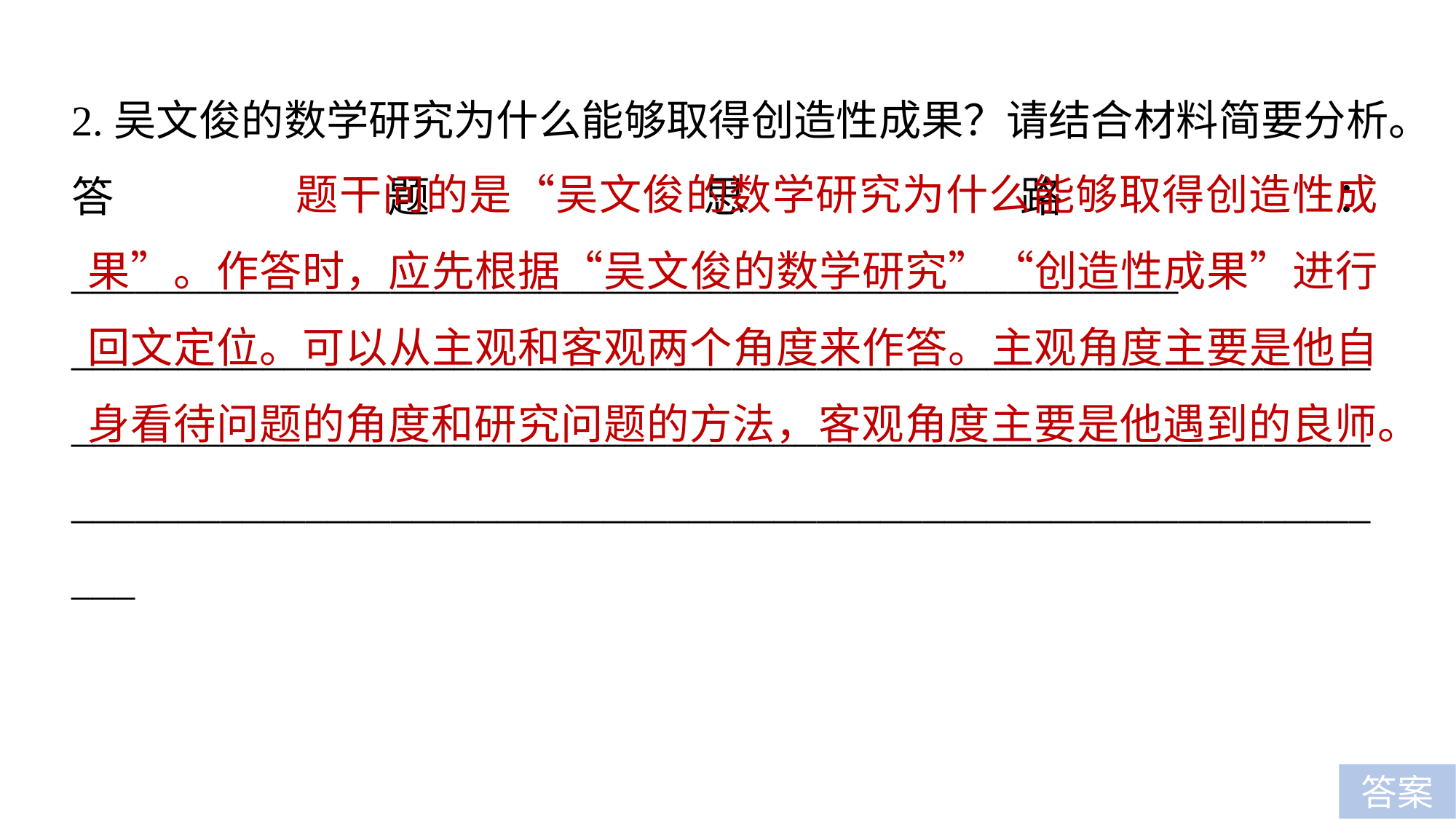

2.吴文俊的数学研究为什么能够取得创造性成果？请结合材料简要分析。
答题思路：____________________________________________________
__________________________________________________________________________________________________________________________________________________________________________________________
                   题干问的是“吴文俊的数学研究为什么能够取得创造性成果”。作答时，应先根据“吴文俊的数学研究”“创造性成果”进行回文定位。可以从主观和客观两个角度来作答。主观角度主要是他自身看待问题的角度和研究问题的方法，客观角度主要是他遇到的良师。
答案